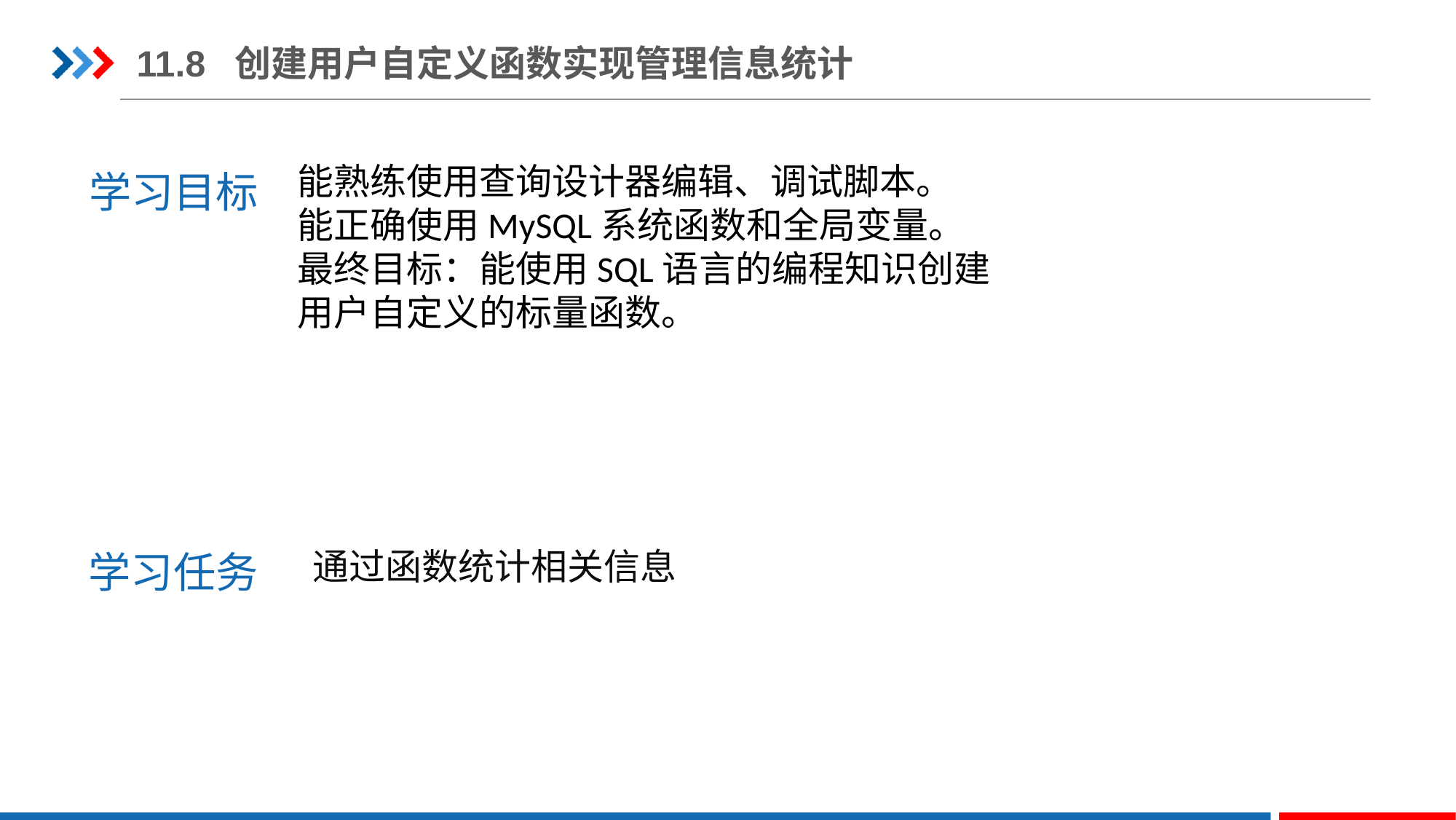

11.8  创建用户自定义函数实现管理信息统计
学习目标
能熟练使用查询设计器编辑、调试脚本。
能正确使用MySQL系统函数和全局变量。
最终目标：能使用SQL语言的编程知识创建用户自定义的标量函数。
学习任务
通过函数统计相关信息